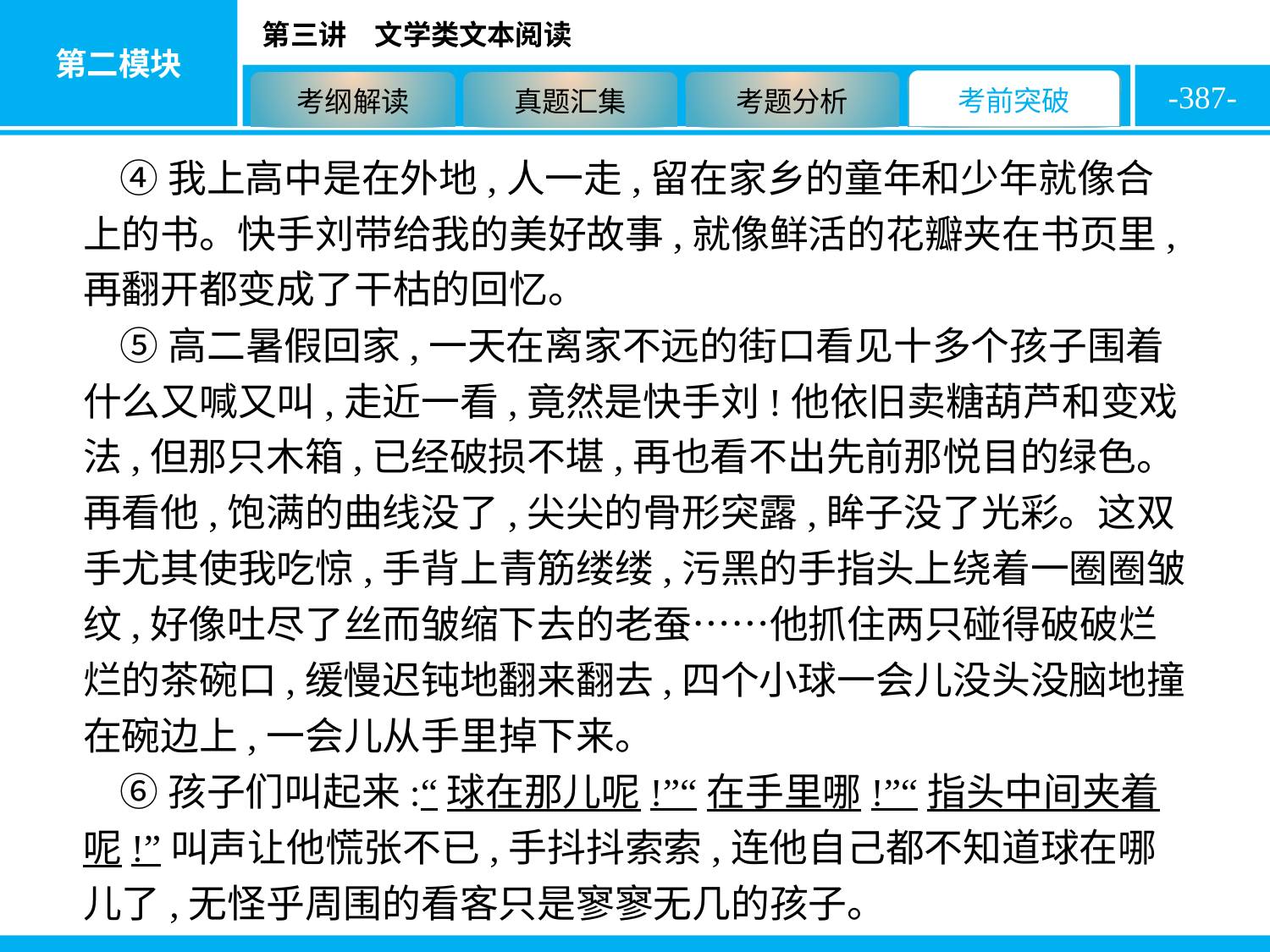

-387-
④我上高中是在外地,人一走,留在家乡的童年和少年就像合上的书。快手刘带给我的美好故事,就像鲜活的花瓣夹在书页里,再翻开都变成了干枯的回忆。
⑤高二暑假回家,一天在离家不远的街口看见十多个孩子围着什么又喊又叫,走近一看,竟然是快手刘!他依旧卖糖葫芦和变戏法,但那只木箱,已经破损不堪,再也看不出先前那悦目的绿色。再看他,饱满的曲线没了,尖尖的骨形突露,眸子没了光彩。这双手尤其使我吃惊,手背上青筋缕缕,污黑的手指头上绕着一圈圈皱纹,好像吐尽了丝而皱缩下去的老蚕……他抓住两只碰得破破烂烂的茶碗口,缓慢迟钝地翻来翻去,四个小球一会儿没头没脑地撞在碗边上,一会儿从手里掉下来。
⑥孩子们叫起来:“球在那儿呢!”“在手里哪!”“指头中间夹着呢!”叫声让他慌张不已,手抖抖索索,连他自己都不知道球在哪儿了,无怪乎周围的看客只是寥寥无几的孩子。